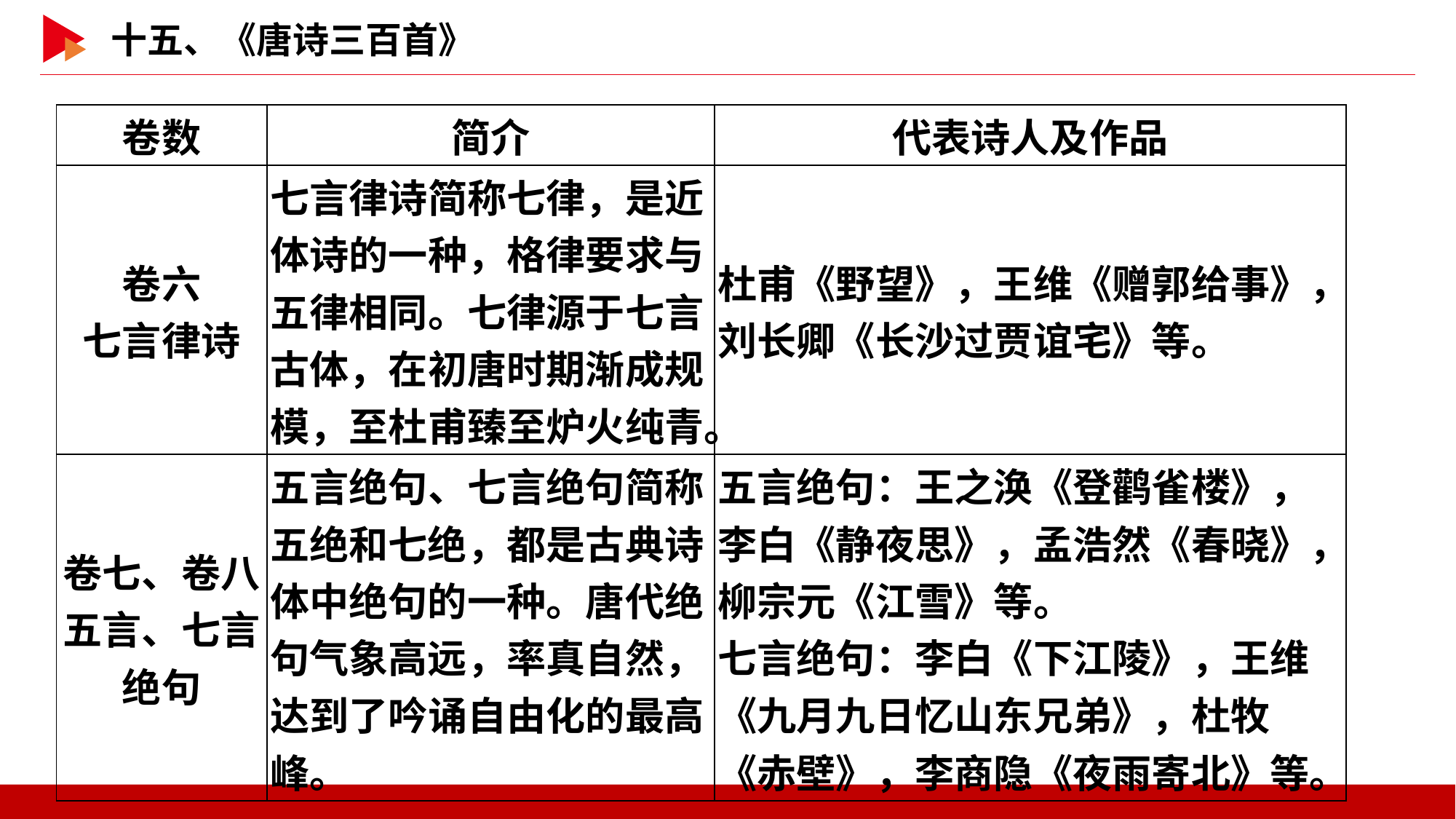

| 卷数 | 简介 | 代表诗人及作品 |
| --- | --- | --- |
| 卷六 七言律诗 | 七言律诗简称七律，是近体诗的一种，格律要求与五律相同。七律源于七言古体，在初唐时期渐成规模，至杜甫臻至炉火纯青。 | 杜甫《野望》，王维《赠郭给事》，刘长卿《长沙过贾谊宅》等。 |
| 卷七、卷八 五言、七言 绝句 | 五言绝句、七言绝句简称五绝和七绝，都是古典诗体中绝句的一种。唐代绝句气象高远，率真自然，达到了吟诵自由化的最高峰。 | 五言绝句：王之涣《登鹳雀楼》，李白《静夜思》，孟浩然《春晓》，柳宗元《江雪》等。 七言绝句：李白《下江陵》，王维《九月九日忆山东兄弟》，杜牧《赤壁》，李商隐《夜雨寄北》等。 |